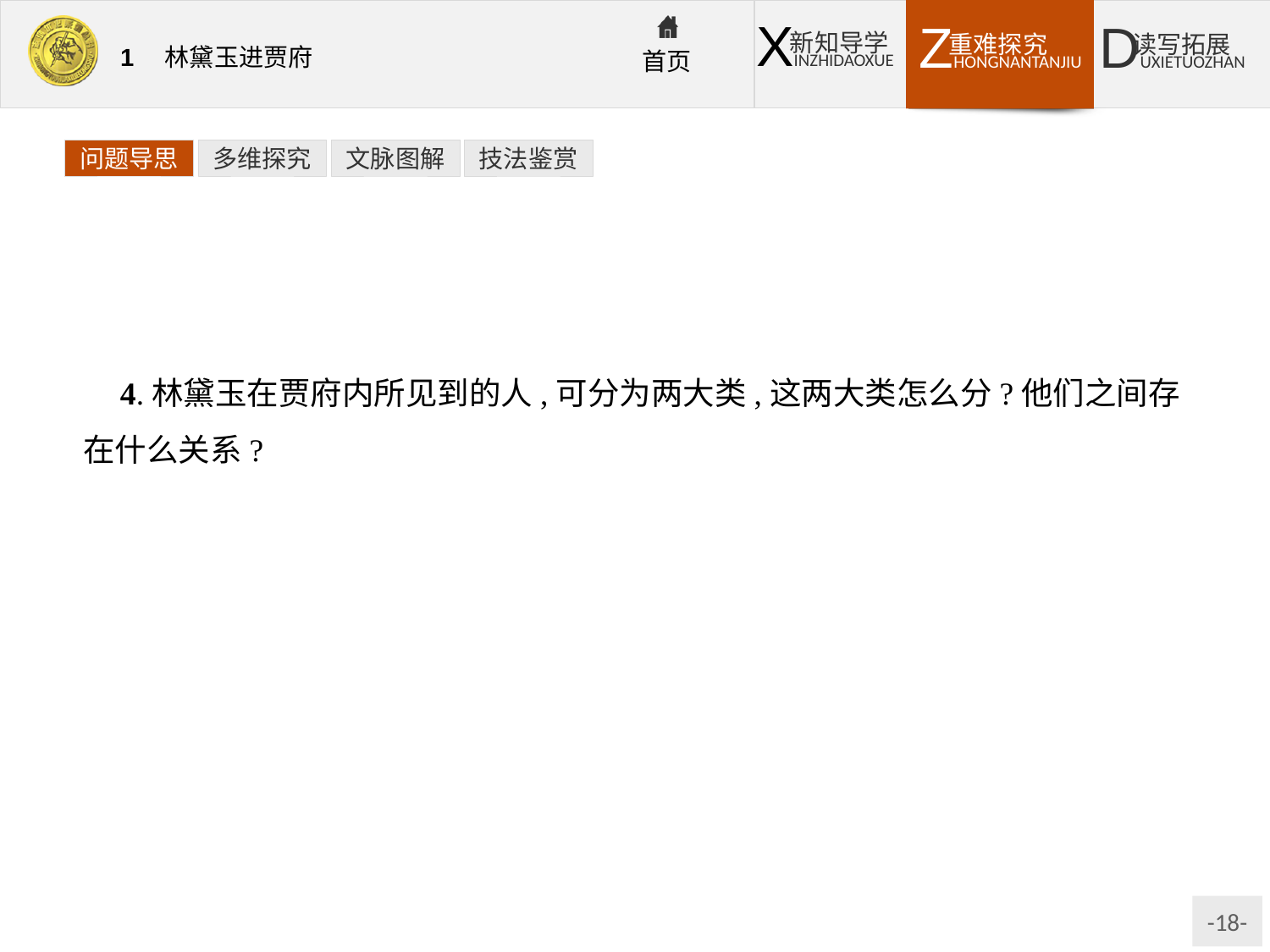

问题导思
多维探究
文脉图解
技法鉴赏
4.林黛玉在贾府内所见到的人,可分为两大类,这两大类怎么分?他们之间存在什么关系?
提示:一类是主子,他们享受荣华富贵;另一类则是为主子服役的小厮、媳妇(此处指女仆)、婆子、嬷嬷以及等级不同的丫鬟。他们之间是压迫与被压迫、奴役与被奴役的关系。